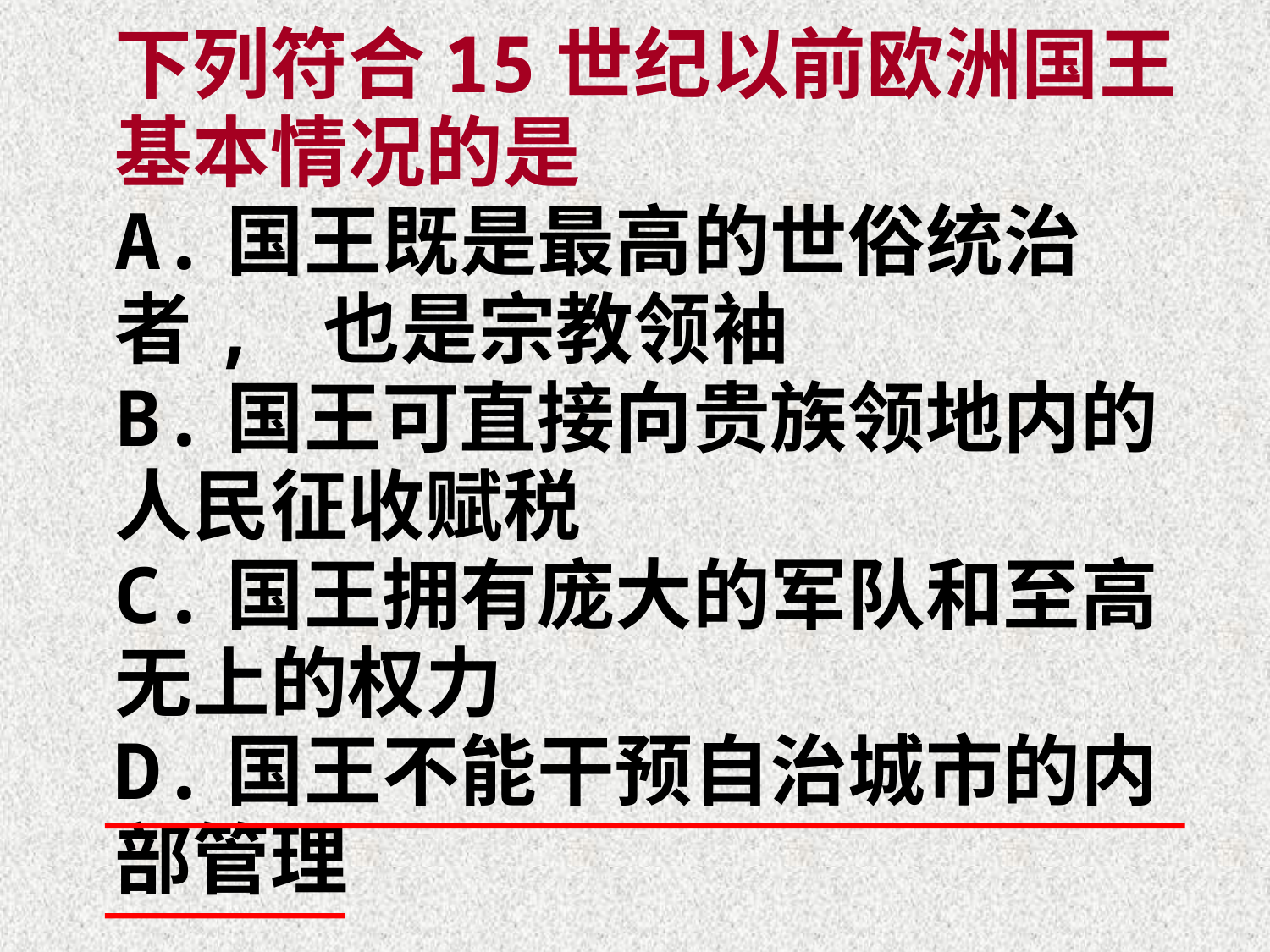

下列符合15世纪以前欧洲国王基本情况的是
A.国王既是最高的世俗统治者, 也是宗教领袖
B.国王可直接向贵族领地内的人民征收赋税
C.国王拥有庞大的军队和至高无上的权力
D.国王不能干预自治城市的内部管理